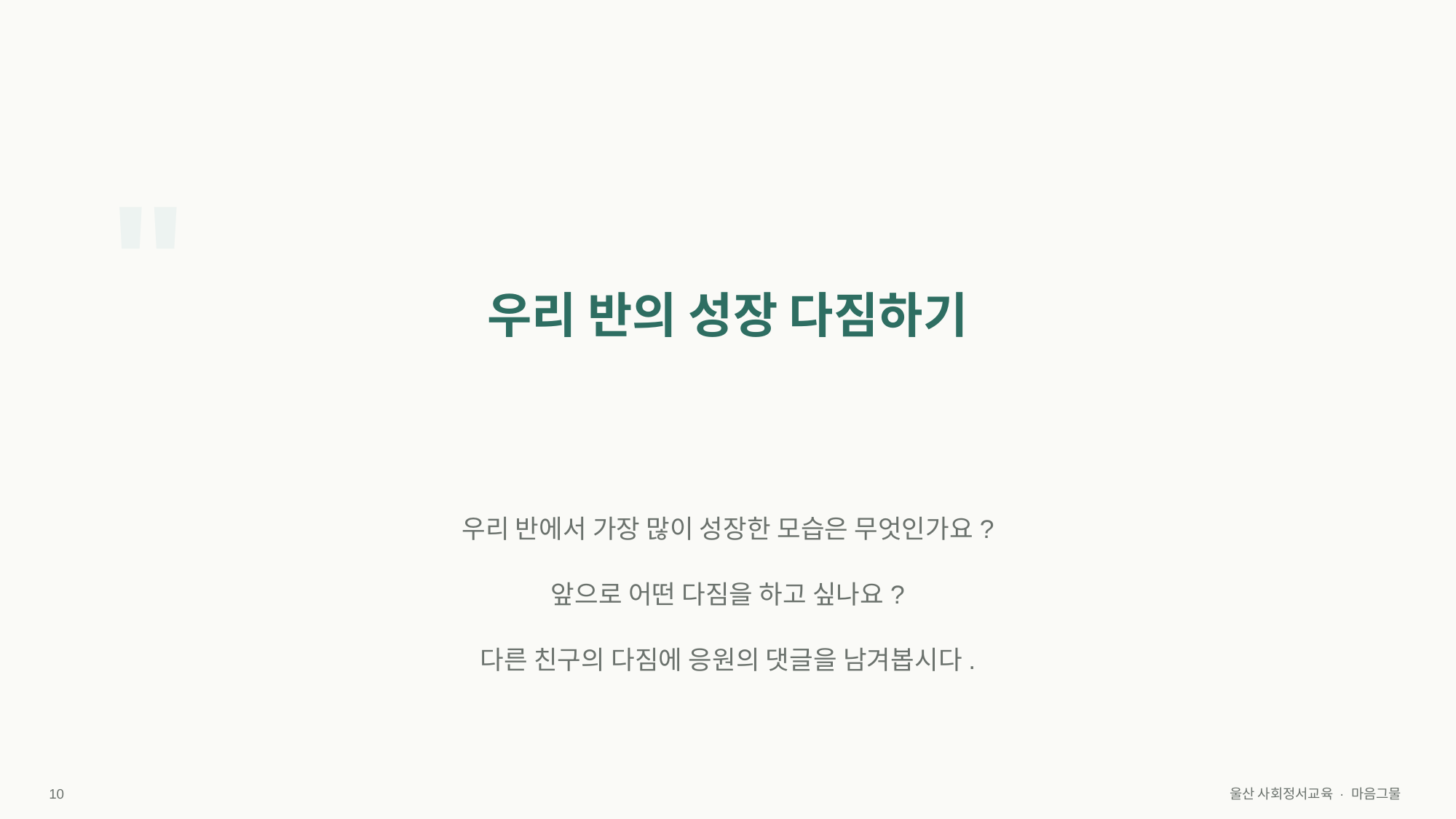

"
우리 반의 성장 다짐하기
우리 반에서 가장 많이 성장한 모습은 무엇인가요?
앞으로 어떤 다짐을 하고 싶나요?
다른 친구의 다짐에 응원의 댓글을 남겨봅시다.
10
울산 사회정서교육 · 마음그물